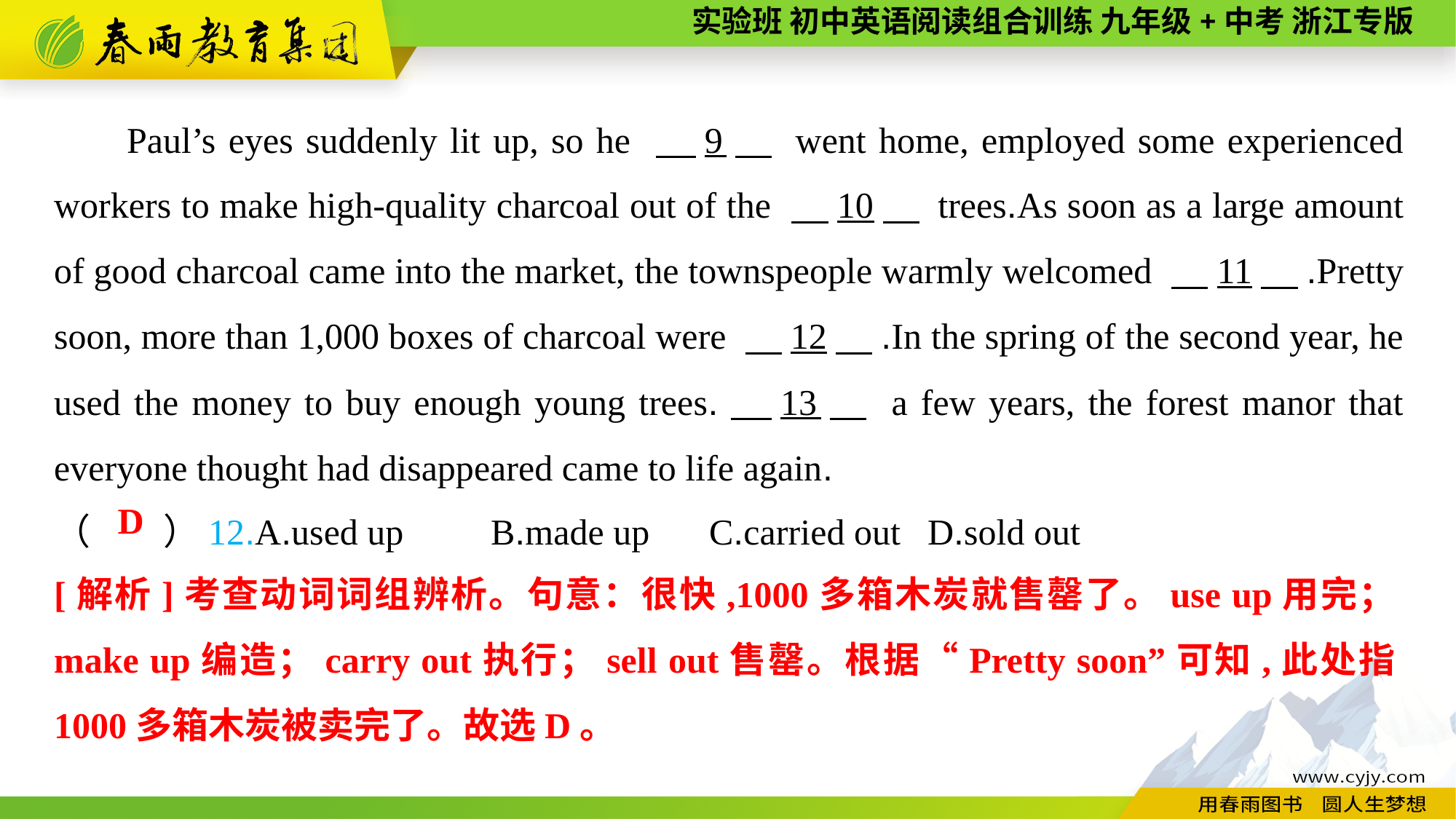

Paul’s eyes suddenly lit up, so he 　9　 went home, employed some experienced workers to make high-quality charcoal out of the 　10　 trees.As soon as a large amount of good charcoal came into the market, the townspeople warmly welcomed 　11　.Pretty soon, more than 1,000 boxes of charcoal were 　12　.In the spring of the second year, he used the money to buy enough young trees.　13　 a few years, the forest manor that everyone thought had disappeared came to life again.
（　　）12.A.used up	B.made up	C.carried out	D.sold out
D
[解析]考查动词词组辨析。句意：很快,1000多箱木炭就售罄了。use up用完；make up编造；carry out执行；sell out售罄。根据“Pretty soon”可知,此处指1000多箱木炭被卖完了。故选D。